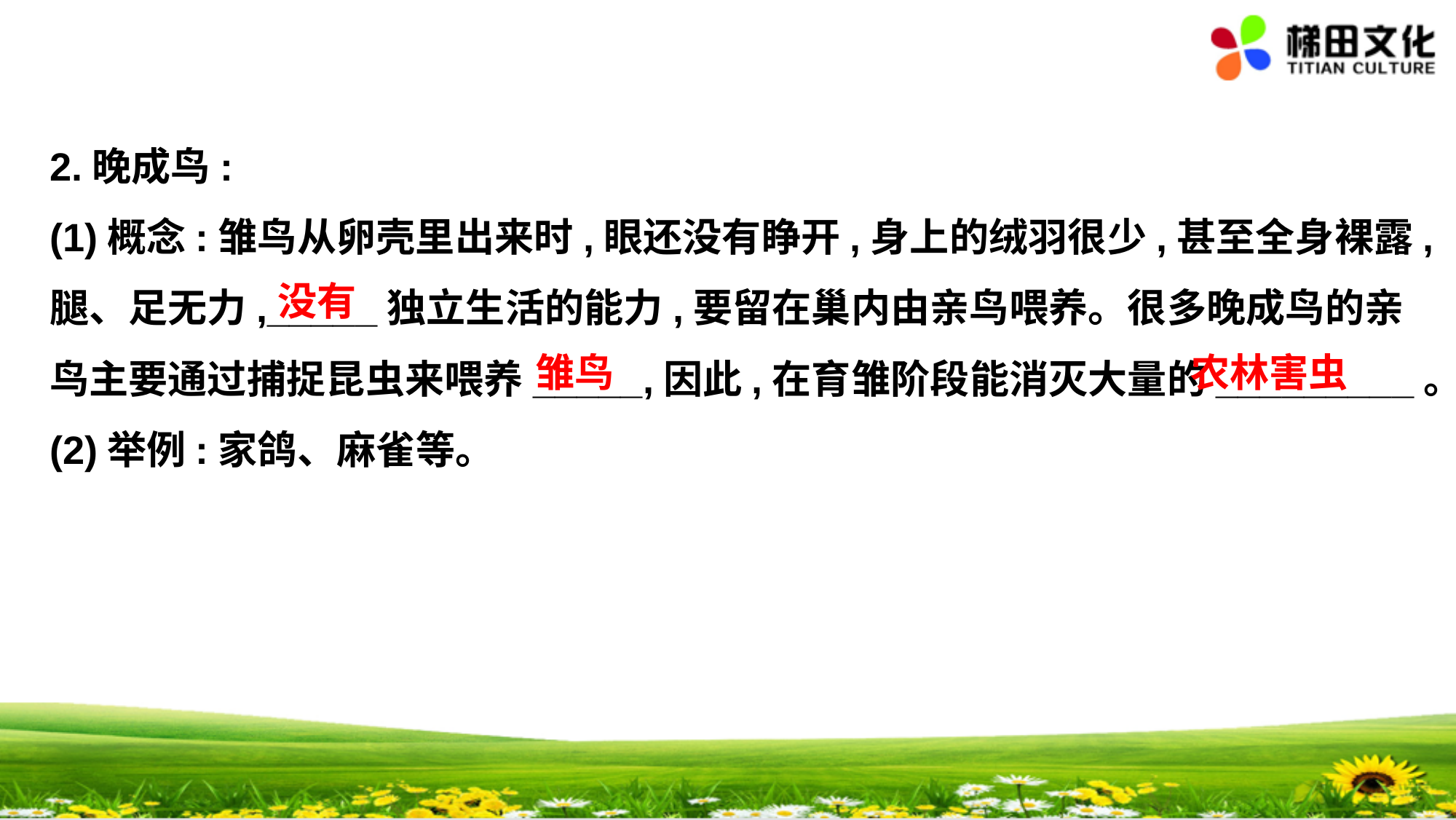

2.晚成鸟:
(1)概念:雏鸟从卵壳里出来时,眼还没有睁开,身上的绒羽很少,甚至全身裸露,
腿、足无力,_____独立生活的能力,要留在巢内由亲鸟喂养。很多晚成鸟的亲
鸟主要通过捕捉昆虫来喂养_____,因此,在育雏阶段能消灭大量的_________。
(2)举例:家鸽、麻雀等。
没有
雏鸟
农林害虫